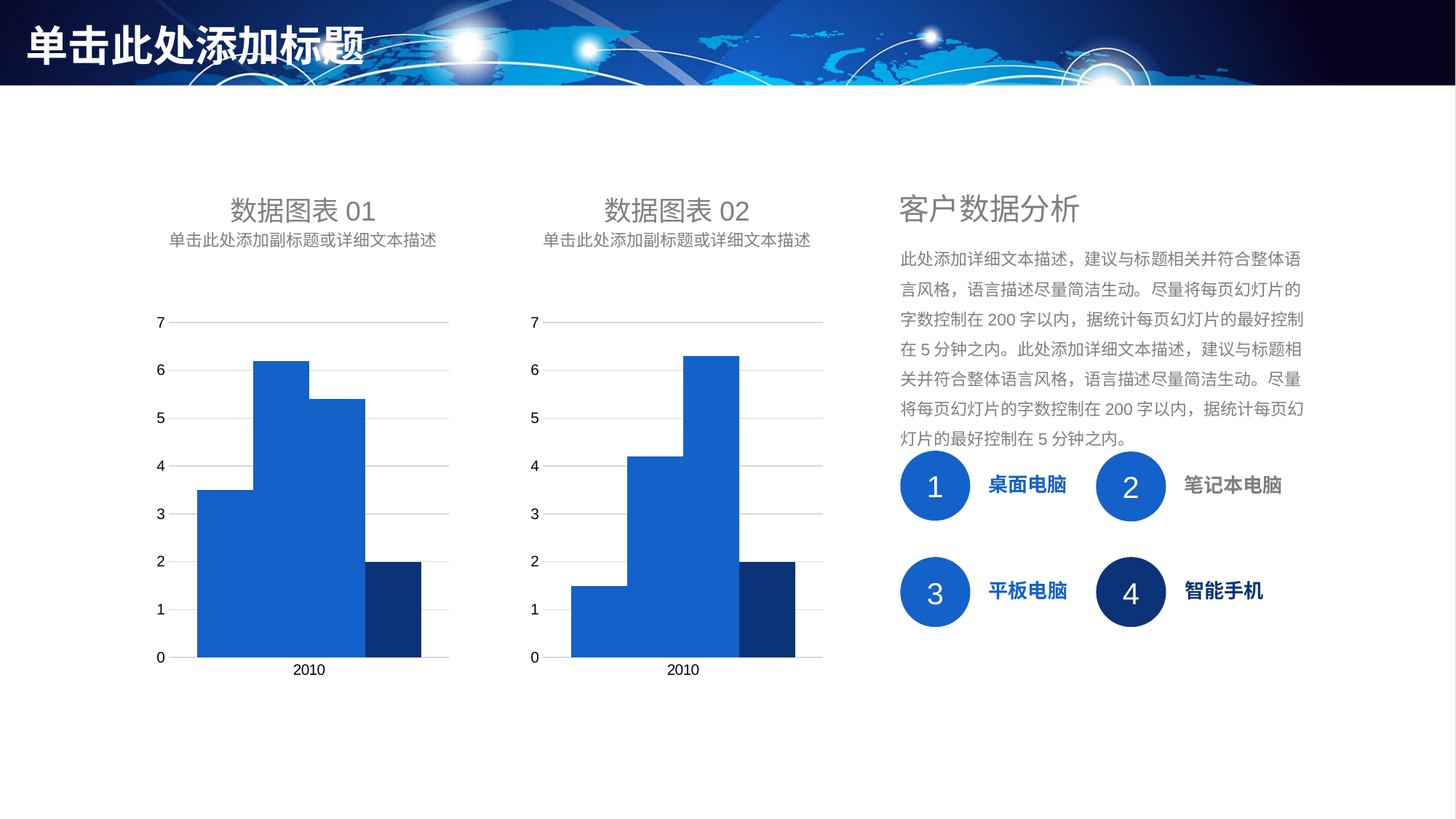

# 单击此处添加标题
数据图表01
数据图表02
客户数据分析
单击此处添加副标题或详细文本描述
单击此处添加副标题或详细文本描述
此处添加详细文本描述，建议与标题相关并符合整体语言风格，语言描述尽量简洁生动。尽量将每页幻灯片的字数控制在200字以内，据统计每页幻灯片的最好控制在5分钟之内。此处添加详细文本描述，建议与标题相关并符合整体语言风格，语言描述尽量简洁生动。尽量将每页幻灯片的字数控制在200字以内，据统计每页幻灯片的最好控制在5分钟之内。

### Chart

| Category | PC | Notebook | Tablet | Other |
|---|---|---|---|---|
| 2010 | 3.5 | 6.2 | 5.4 | 2.0 |

### Chart

| Category | PC | Notebook | Tablet | Other |
|---|---|---|---|---|
| 2010 | 1.5 | 4.2 | 6.3 | 2.0 |
1
2
桌面电脑
笔记本电脑
3
4
平板电脑
智能手机